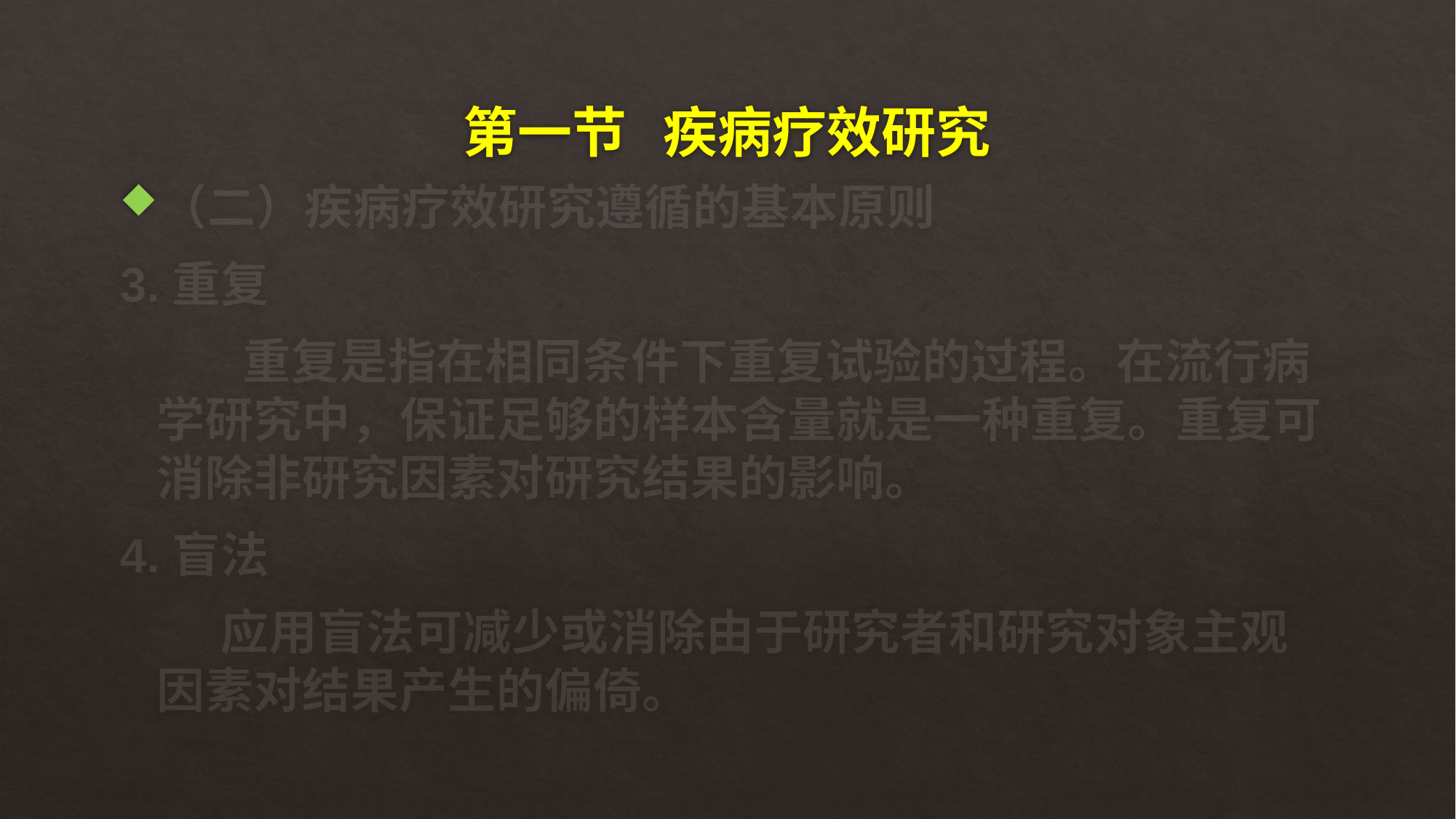

# 第一节   疾病疗效研究
（二）疾病疗效研究遵循的基本原则
3.重复
          重复是指在相同条件下重复试验的过程。在流行病学研究中，保证足够的样本含量就是一种重复。重复可消除非研究因素对研究结果的影响。
4.盲法
        应用盲法可减少或消除由于研究者和研究对象主观因素对结果产生的偏倚。